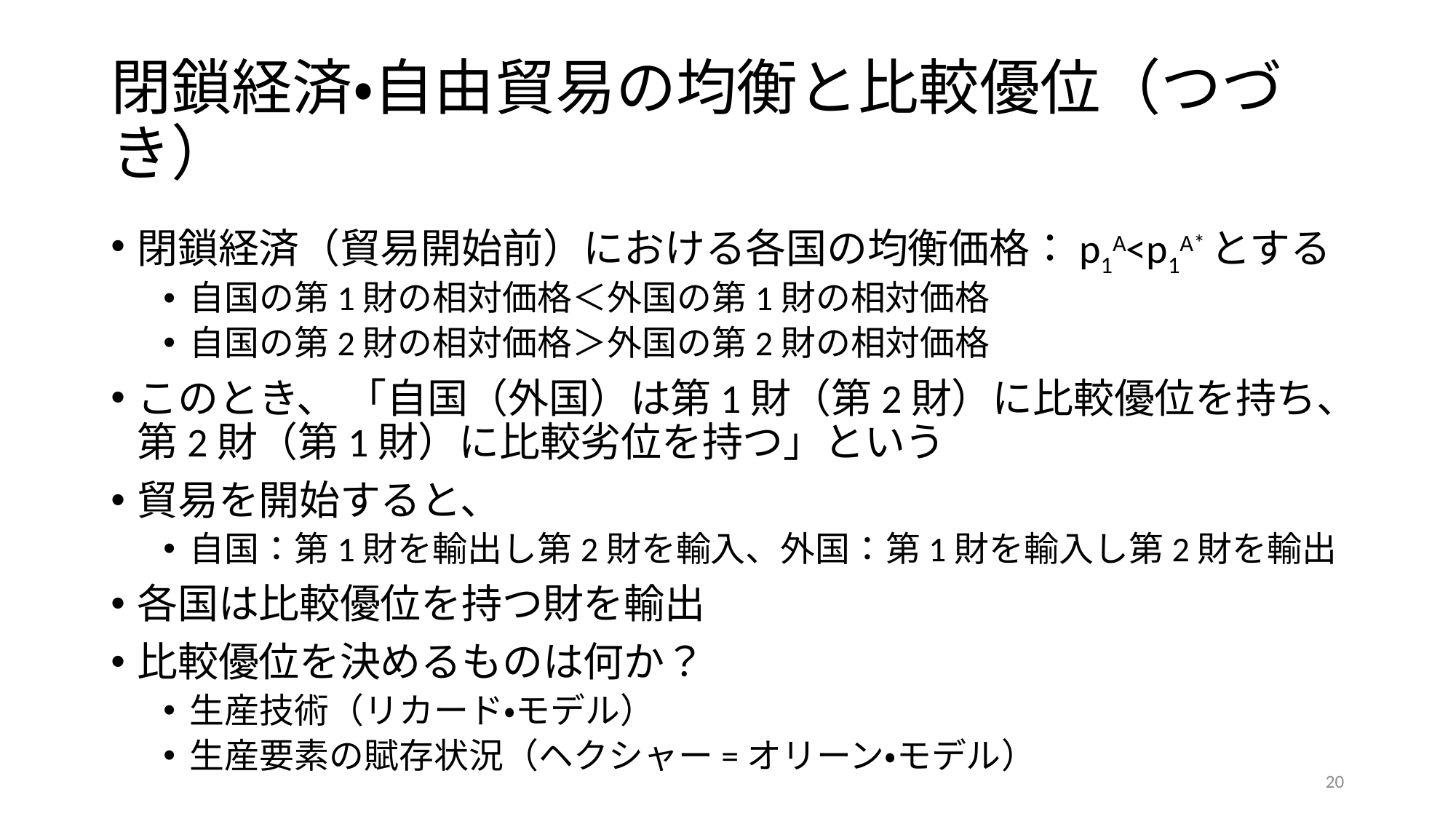

# 閉鎖経済・自由貿易の均衡と比較優位（つづき）
閉鎖経済（貿易開始前）における各国の均衡価格：p1A<p1A*とする
自国の第1財の相対価格＜外国の第1財の相対価格
自国の第2財の相対価格＞外国の第2財の相対価格
このとき、 「自国（外国）は第1財（第2財）に比較優位を持ち、第2財（第1財）に比較劣位を持つ」という
貿易を開始すると、
自国：第1財を輸出し第2財を輸入、外国：第1財を輸入し第2財を輸出
各国は比較優位を持つ財を輸出
比較優位を決めるものは何か？
生産技術（リカード・モデル）
生産要素の賦存状況（ヘクシャー=オリーン・モデル）
20